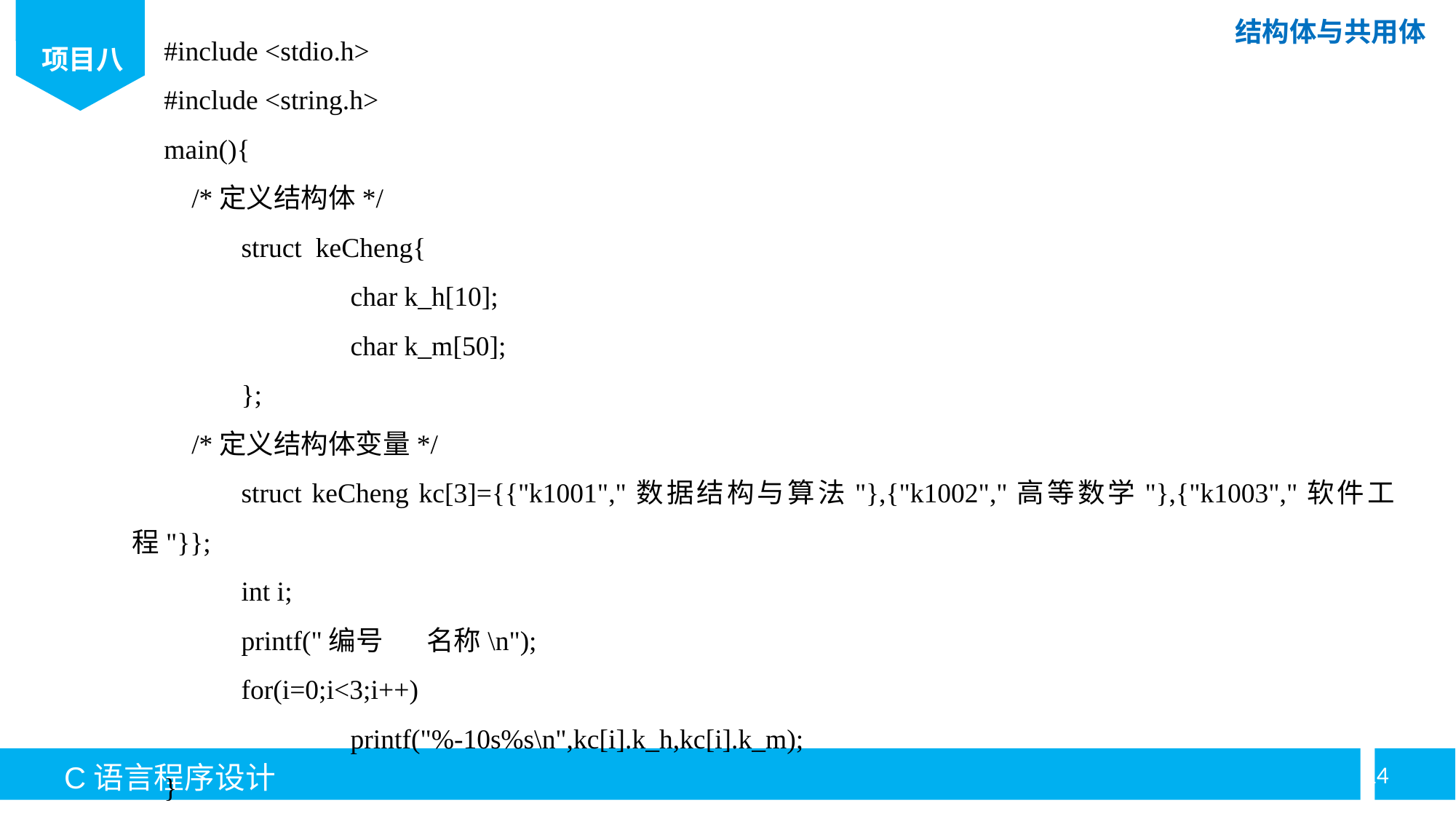

#include <stdio.h>
#include <string.h>
main(){
    /*定义结构体*/
	struct  keCheng{
		char k_h[10];
		char k_m[50];
	};
    /*定义结构体变量*/
	struct keCheng kc[3]={{"k1001","数据结构与算法"},{"k1002","高等数学"},{"k1003","软件工程"}};
	int i;
	printf("编号       名称\n");
	for(i=0;i<3;i++)
		printf("%-10s%s\n",kc[i].k_h,kc[i].k_m);
}